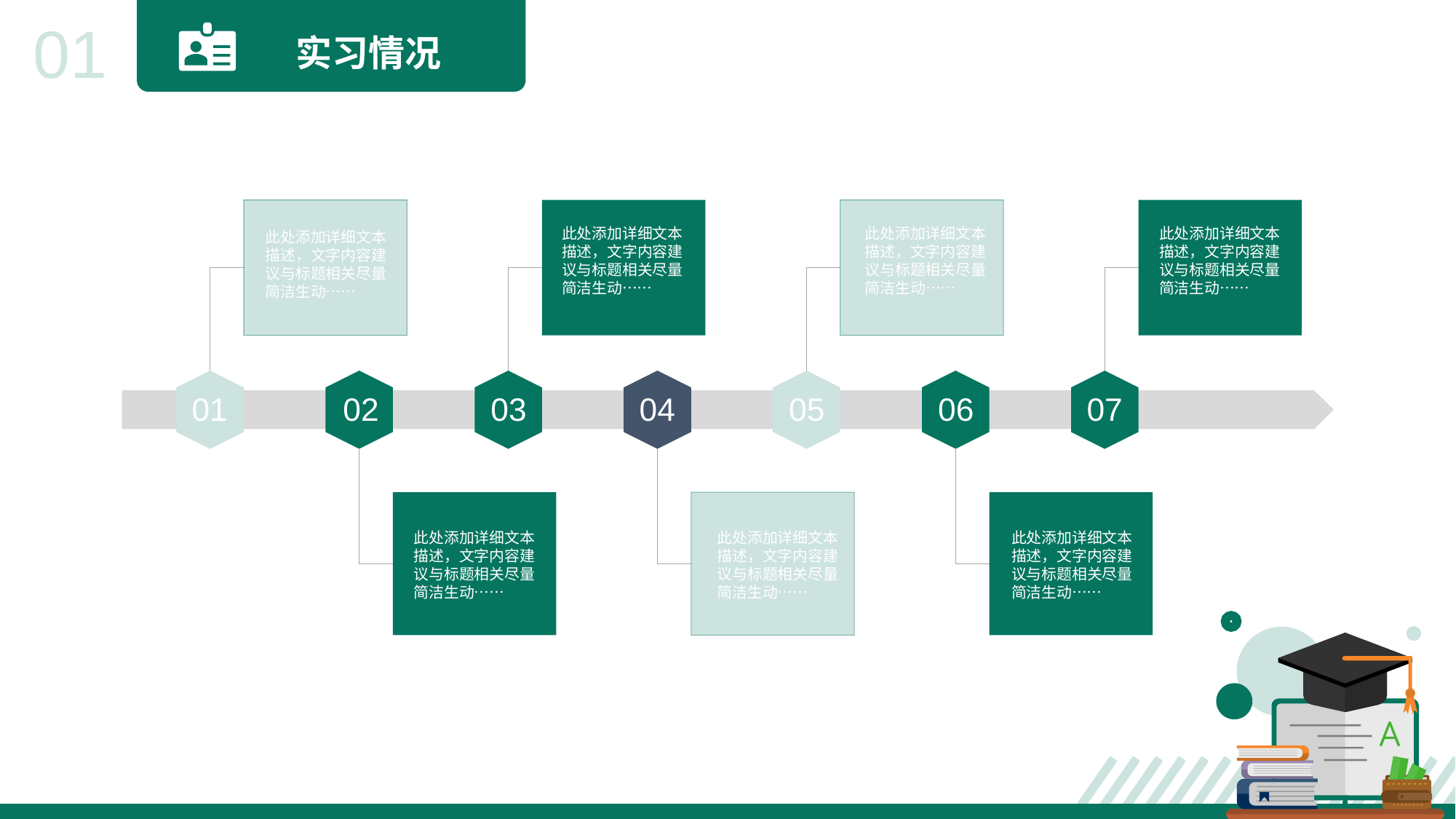

01

实习情况

此处添加详细文本描述，文字内容建议与标题相关尽量简洁生动……
此处添加详细文本描述，文字内容建议与标题相关尽量简洁生动……
此处添加详细文本描述，文字内容建议与标题相关尽量简洁生动……
此处添加详细文本描述，文字内容建议与标题相关尽量简洁生动……

01

02

03

04

05

06

07

此处添加详细文本描述，文字内容建议与标题相关尽量简洁生动……
此处添加详细文本描述，文字内容建议与标题相关尽量简洁生动……
此处添加详细文本描述，文字内容建议与标题相关尽量简洁生动……